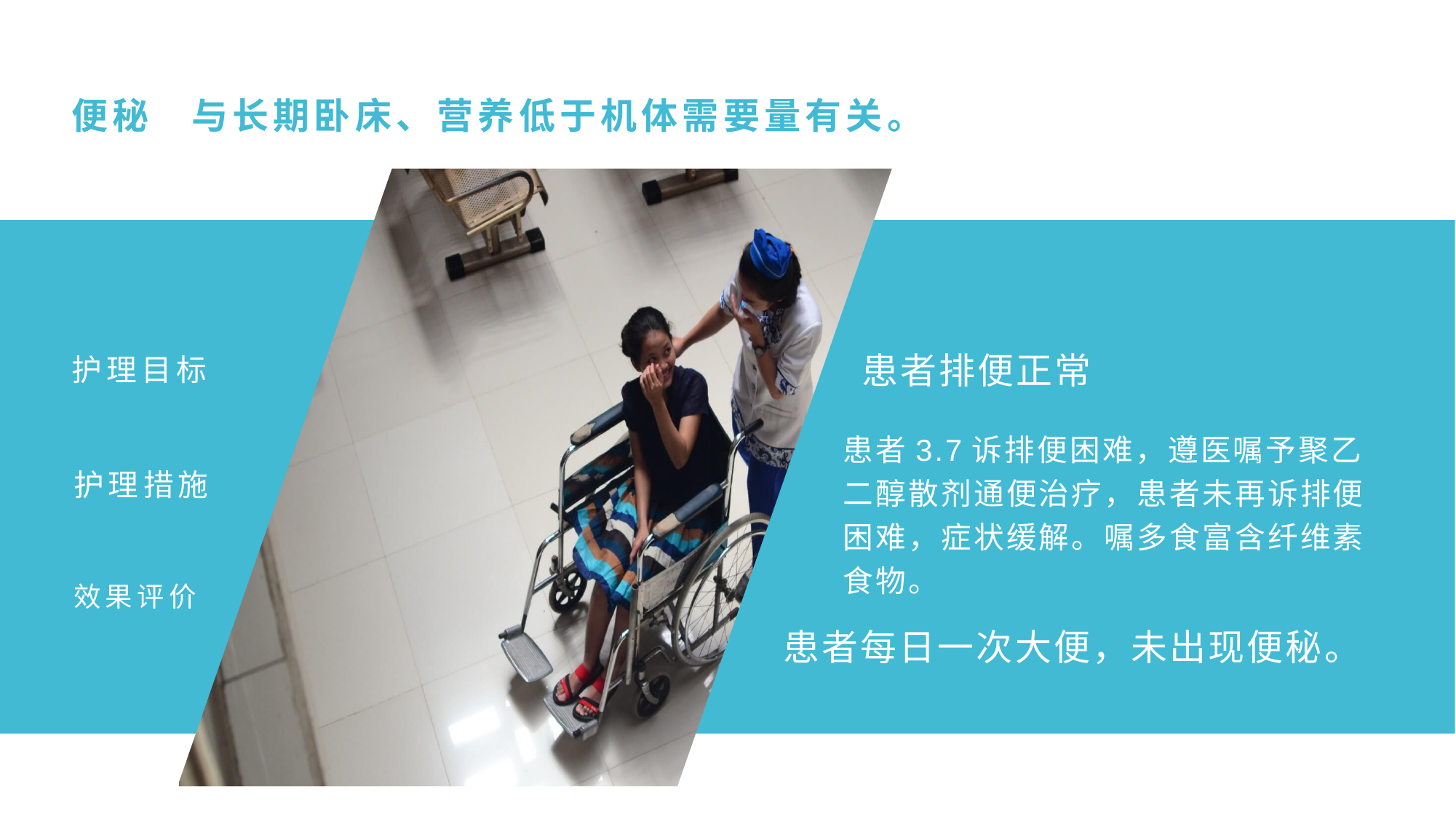

便秘   与长期卧床、营养低于机体需要量有关。

患者排便正常
护理目标
患者3.7诉排便困难，遵医嘱予聚乙二醇散剂通便治疗，患者未再诉排便困难，症状缓解。嘱多食富含纤维素食物。
护理措施
效果评价
患者每日一次大便，未出现便秘。